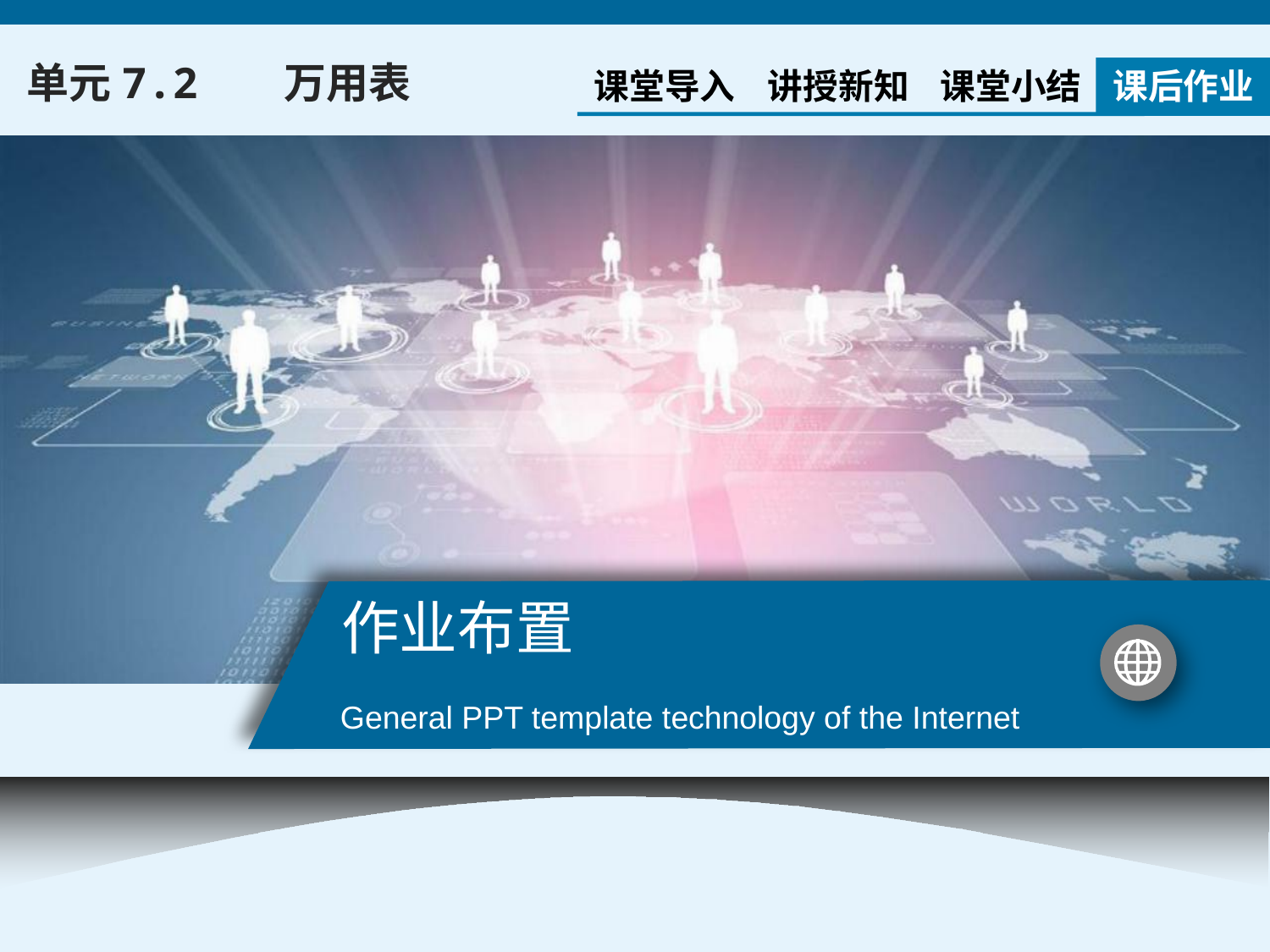

单元7.2   万用表
课堂导入
讲授新知
课堂小结
课后作业
# 作业布置
General PPT template technology of the Internet